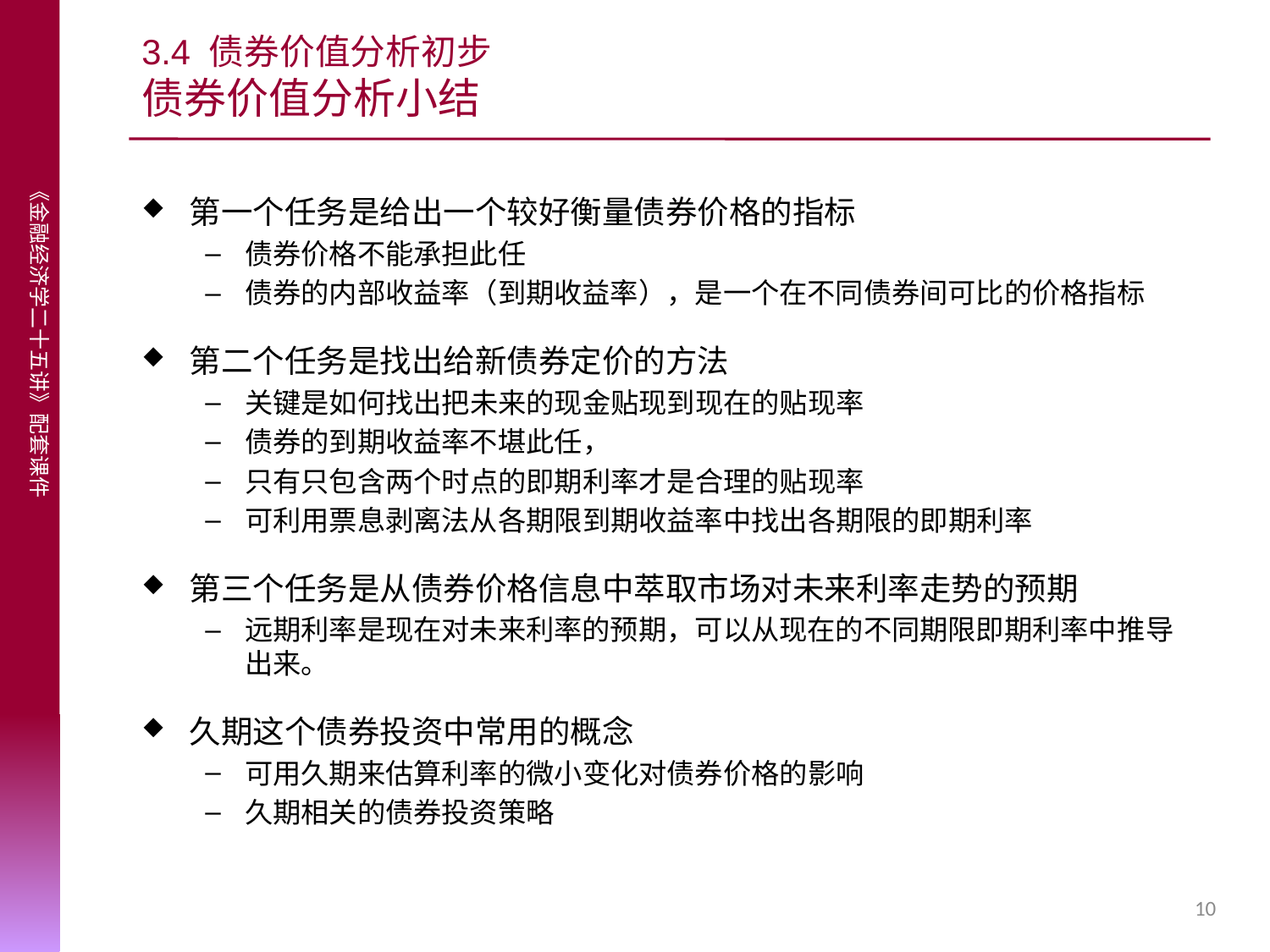

# 3.4 债券价值分析初步 债券价值分析小结
第一个任务是给出一个较好衡量债券价格的指标
债券价格不能承担此任
债券的内部收益率（到期收益率），是一个在不同债券间可比的价格指标
第二个任务是找出给新债券定价的方法
关键是如何找出把未来的现金贴现到现在的贴现率
债券的到期收益率不堪此任，
只有只包含两个时点的即期利率才是合理的贴现率
可利用票息剥离法从各期限到期收益率中找出各期限的即期利率
第三个任务是从债券价格信息中萃取市场对未来利率走势的预期
远期利率是现在对未来利率的预期，可以从现在的不同期限即期利率中推导出来。
久期这个债券投资中常用的概念
可用久期来估算利率的微小变化对债券价格的影响
久期相关的债券投资策略

10